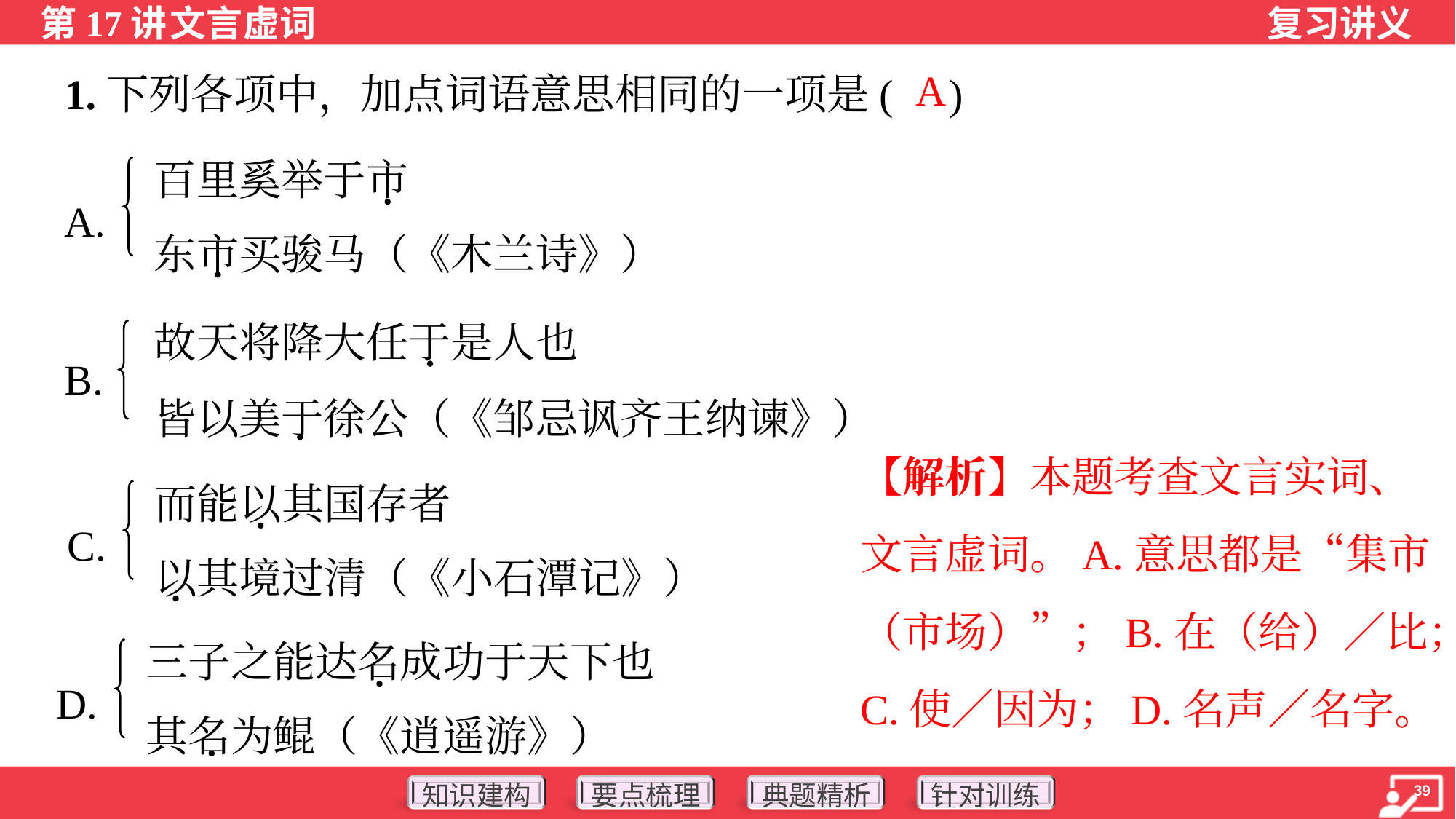

A
1.下列各项中，加点词语意思相同的一项是(     )
百里奚举于市
东市买骏马（《木兰诗》）

A.

故天将降大任于是人也
皆以美于徐公（《邹忌讽齐王纳谏》）

B.

【解析】本题考查文言实词、
文言虚词。A.意思都是“集市
（市场）”；B.在（给）／比；
C.使／因为；D.名声／名字。
而能以其国存者
以其境过清（《小石潭记》）

C.

三子之能达名成功于天下也
其名为鲲（《逍遥游》）

D.